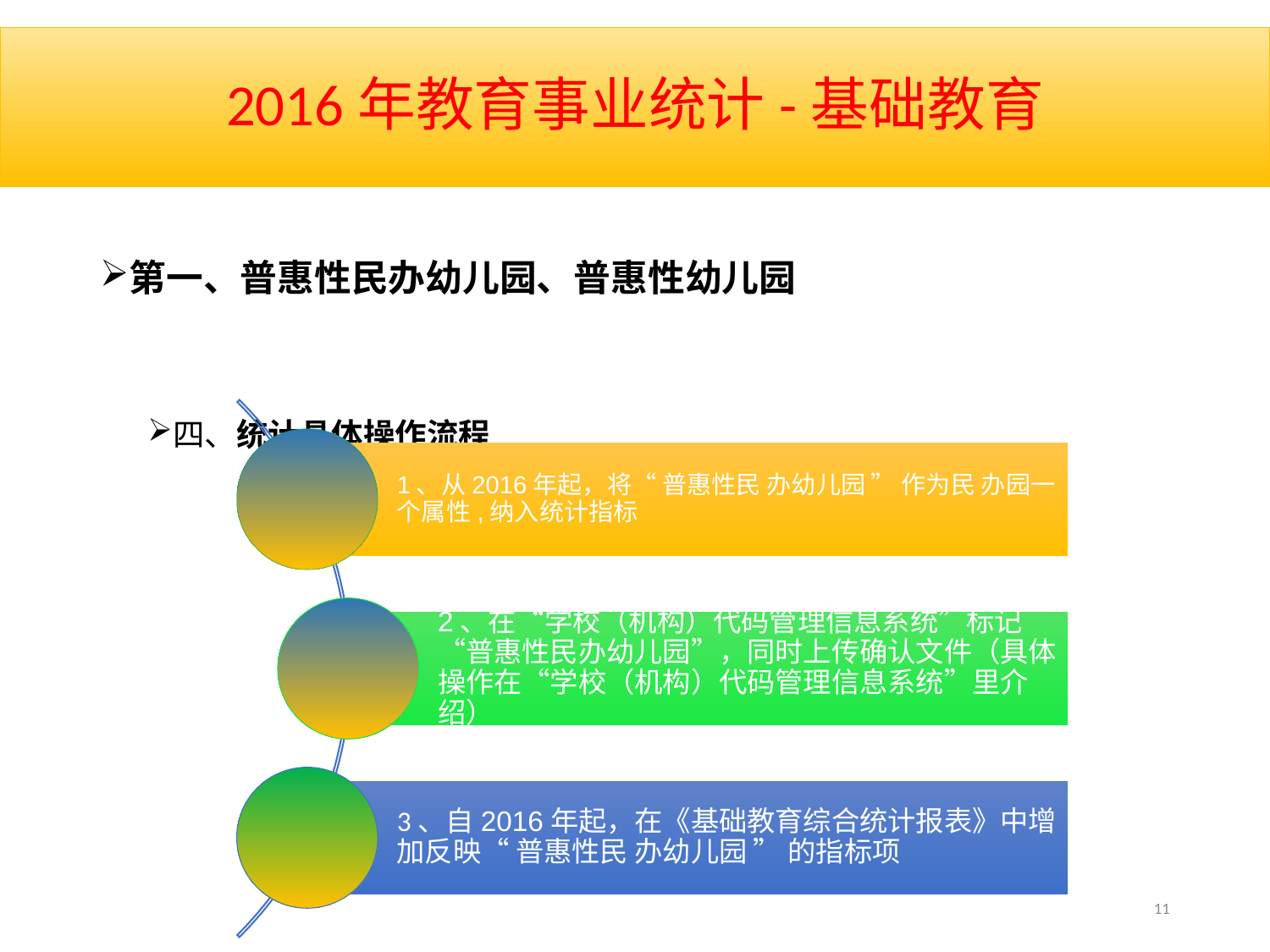

# 2016年教育事业统计-基础教育
第一、普惠性民办幼儿园、普惠性幼儿园

四、统计具体操作流程

1、从2016年起，将“ 普惠性民 办幼儿园 ” 作为民 办园一个属性,纳入统计指标
2、在“学校（机构）代码管理信息系统”标记“普惠性民办幼儿园”，同时上传确认文件（具体操作在“学校（机构）代码管理信息系统”里介绍）
3、自2016年起，在《基础教育综合统计报表》中增加反映“ 普惠性民 办幼儿园 ” 的指标项
11